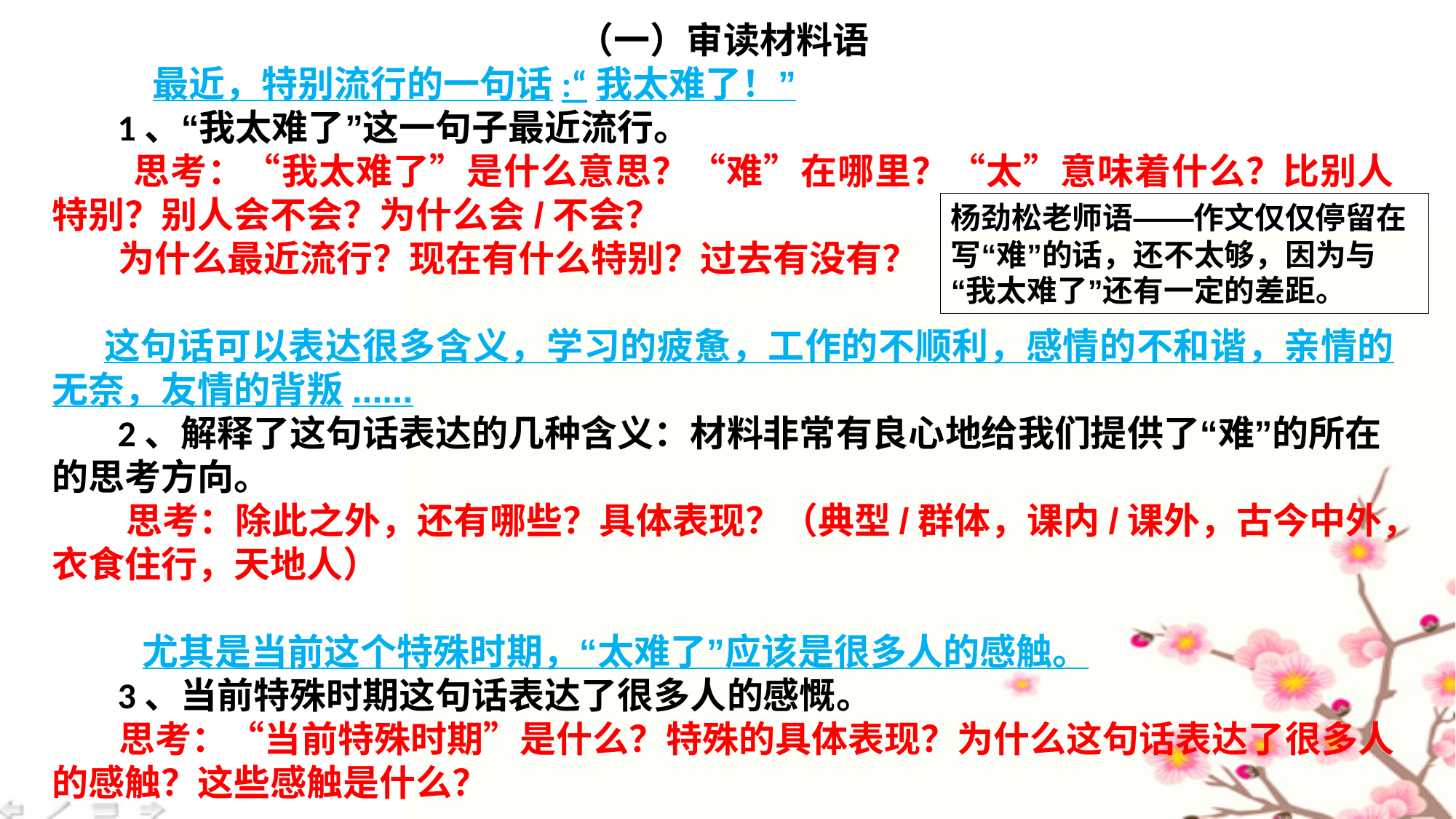

（一）审读材料语
         最近，特别流行的一句话:“我太难了！”
        1、“我太难了”这一句子最近流行。
        思考：“我太难了”是什么意思？“难”在哪里？“太”意味着什么？比别人特别？别人会不会？为什么会/不会？
       为什么最近流行？现在有什么特别？过去有没有？

    这句话可以表达很多含义，学习的疲惫，工作的不顺利，感情的不和谐，亲情的无奈，友情的背叛......
        2、解释了这句话表达的几种含义：材料非常有良心地给我们提供了“难”的所在的思考方向。
        思考：除此之外，还有哪些？具体表现？（典型/群体，课内/课外，古今中外，衣食住行，天地人）

        尤其是当前这个特殊时期，“太难了”应该是很多人的感触。
        3、当前特殊时期这句话表达了很多人的感慨。
       思考：“当前特殊时期”是什么？特殊的具体表现？为什么这句话表达了很多人的感触？这些感触是什么？

杨劲松老师语——作文仅仅停留在写“难”的话，还不太够，因为与“我太难了”还有一定的差距。